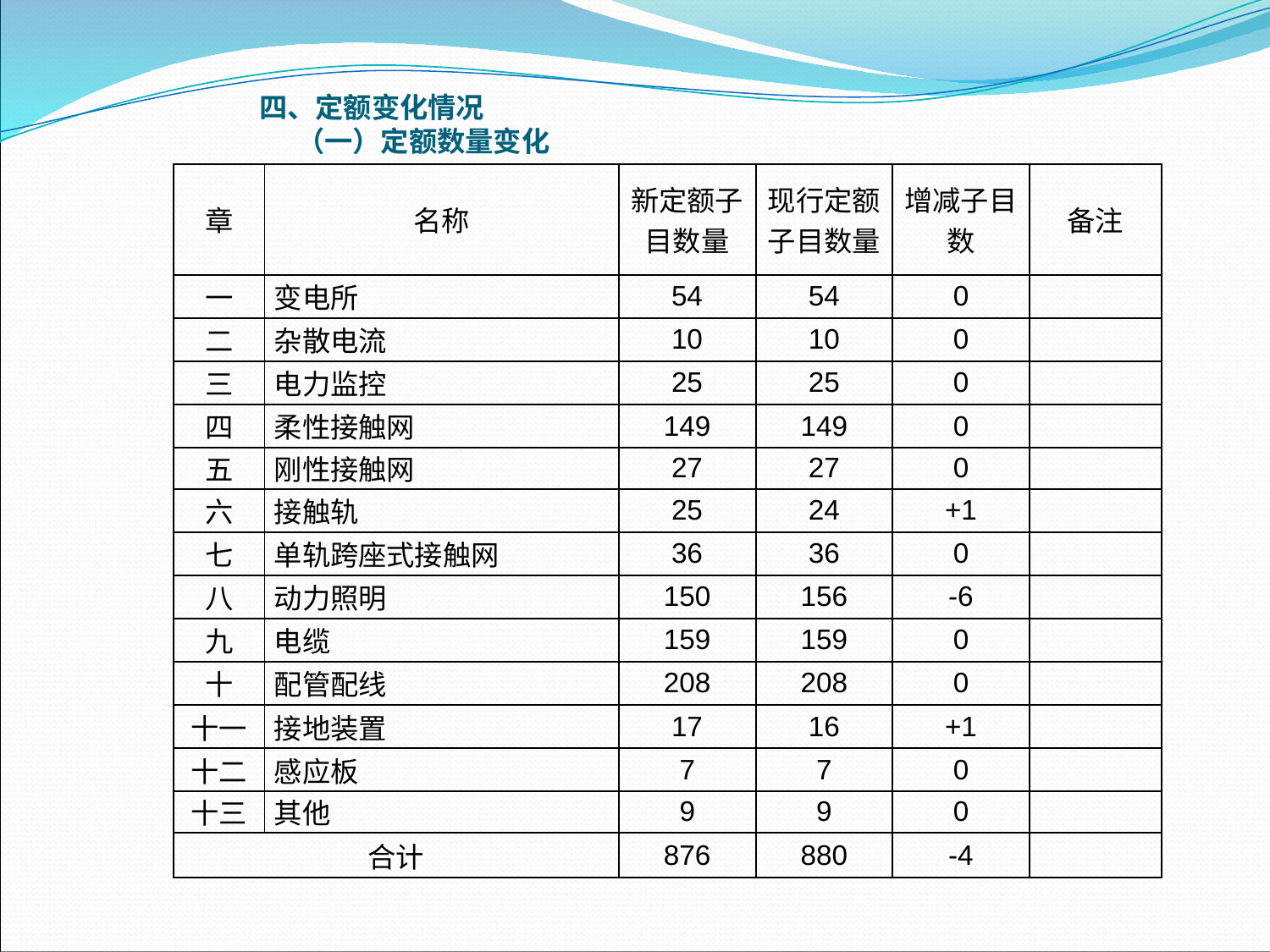

四、定额变化情况（一）定额数量变化

| 章 | 名称 | 新定额子目数量 | 现行定额子目数量 | 增减子目数 | 备注 |
| --- | --- | --- | --- | --- | --- |
| 一 | 变电所 | 54 | 54 | 0 |  |
| 二 | 杂散电流 | 10 | 10 | 0 |  |
| 三 | 电力监控 | 25 | 25 | 0 |  |
| 四 | 柔性接触网 | 149 | 149 | 0 |  |
| 五 | 刚性接触网 | 27 | 27 | 0 |  |
| 六 | 接触轨 | 25 | 24 | +1 |  |
| 七 | 单轨跨座式接触网 | 36 | 36 | 0 |  |
| 八 | 动力照明 | 150 | 156 | -6 |  |
| 九 | 电缆 | 159 | 159 | 0 |  |
| 十 | 配管配线 | 208 | 208 | 0 |  |
| 十一 | 接地装置 | 17 | 16 | +1 |  |
| 十二 | 感应板 | 7 | 7 | 0 |  |
| 十三 | 其他 | 9 | 9 | 0 |  |
| 合计 |  | 876 | 880 | -4 |  |